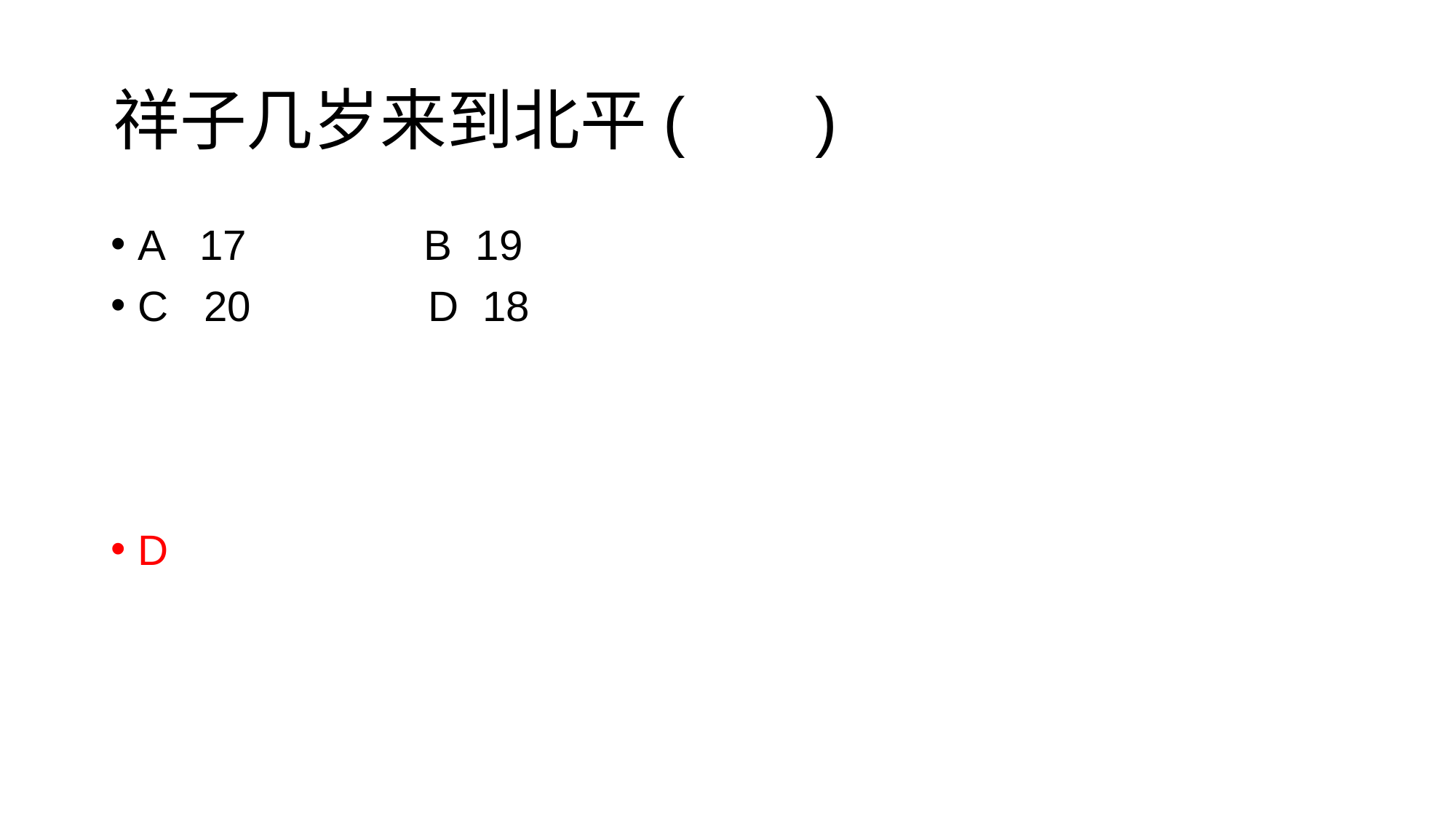

# 祥子几岁来到北平(       )
A   17               B  19
C   20               D  18

D